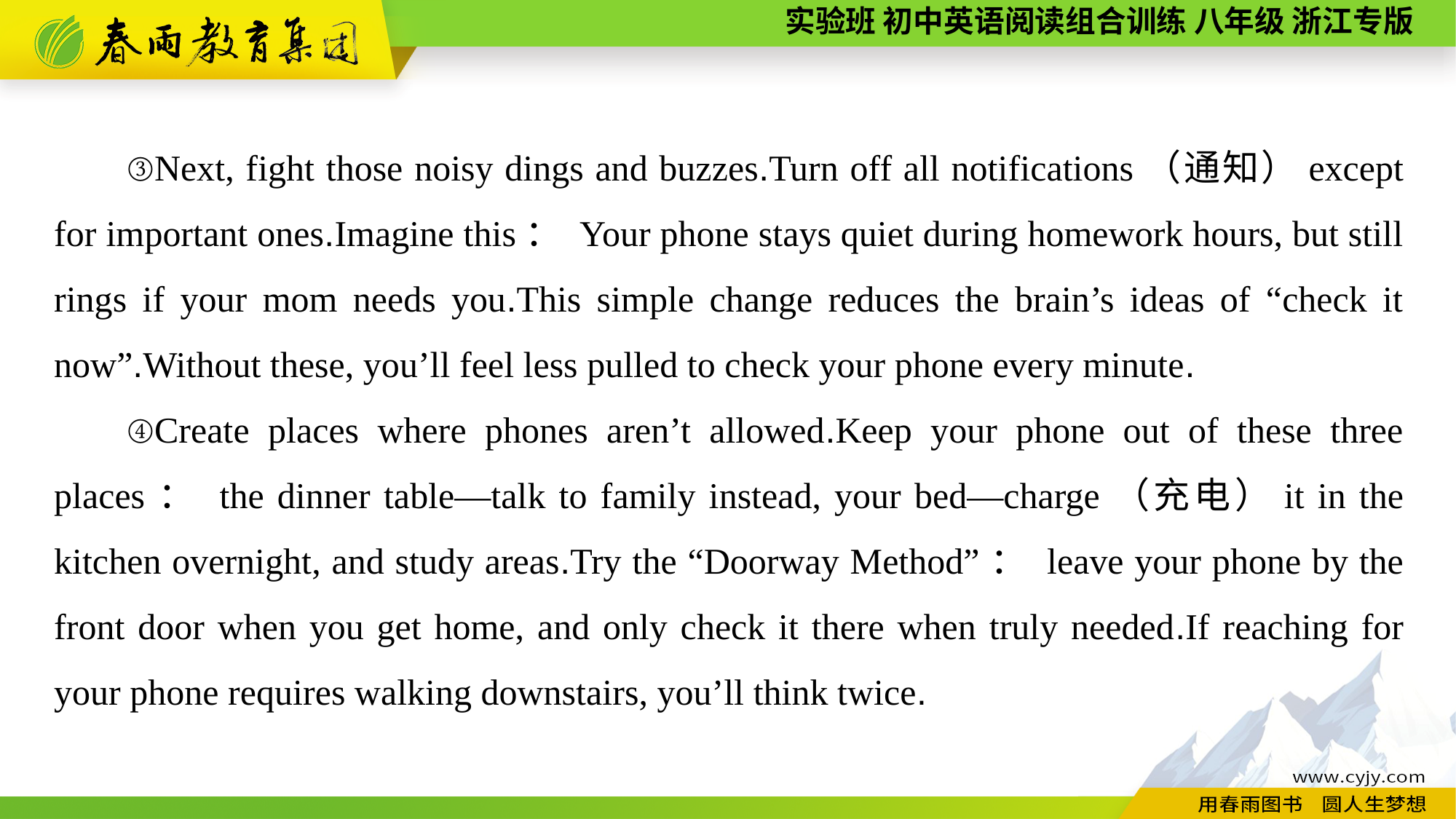

③Next, fight those noisy dings and buzzes.Turn off all notifications（通知）except for important ones.Imagine this： Your phone stays quiet during homework hours, but still rings if your mom needs you.This simple change reduces the brain’s ideas of “check it now”.Without these, you’ll feel less pulled to check your phone every minute.
④Create places where phones aren’t allowed.Keep your phone out of these three places： the dinner table—talk to family instead, your bed—charge（充电）it in the kitchen overnight, and study areas.Try the “Doorway Method”： leave your phone by the front door when you get home, and only check it there when truly needed.If reaching for your phone requires walking downstairs, you’ll think twice.